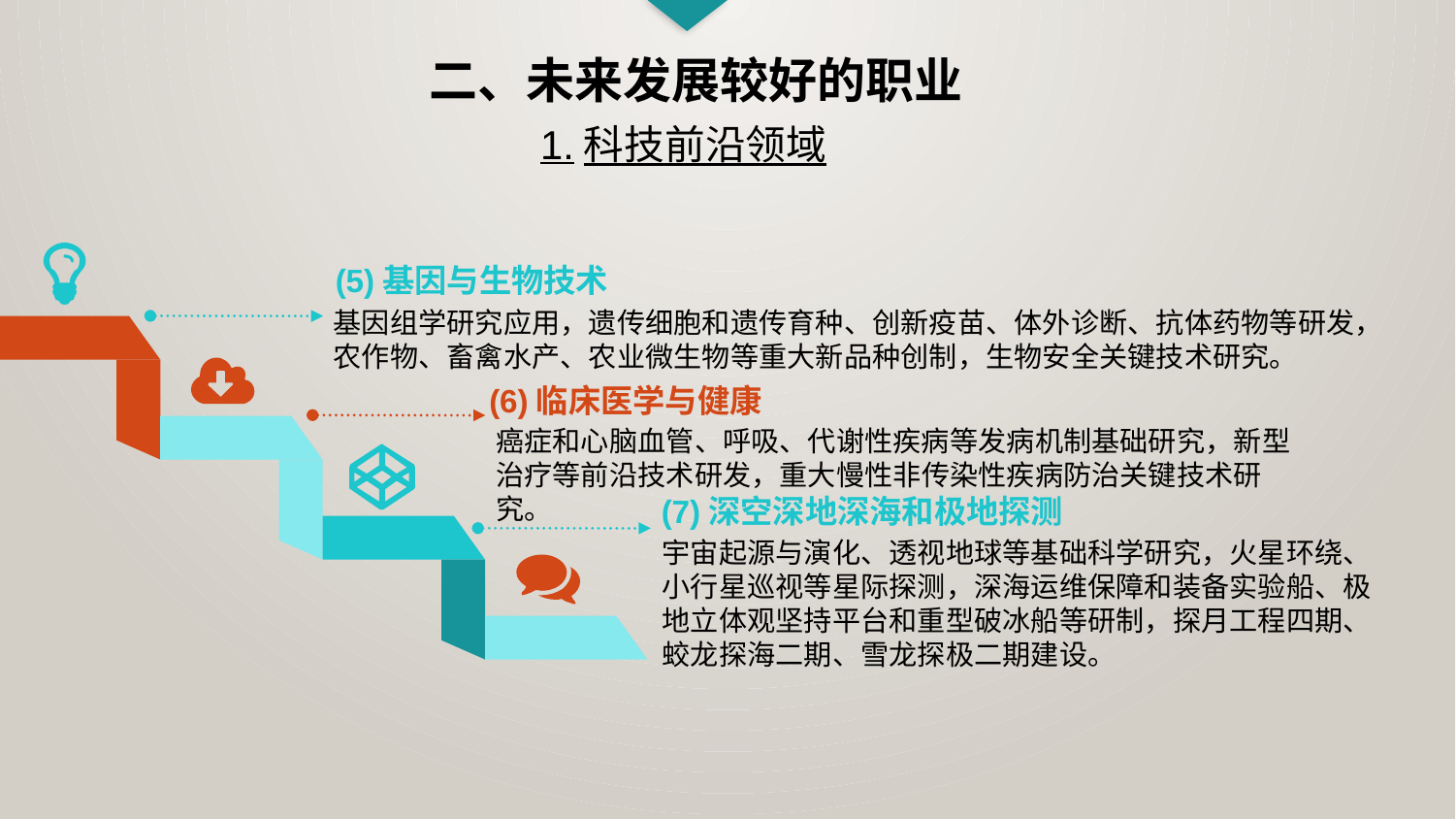

二、未来发展较好的职业
1.科技前沿领域

 (5)基因与生物技术
基因组学研究应用，遗传细胞和遗传育种、创新疫苗、体外诊断、抗体药物等研发，农作物、畜禽水产、农业微生物等重大新品种创制，生物安全关键技术研究。

(6)临床医学与健康

癌症和心脑血管、呼吸、代谢性疾病等发病机制基础研究，新型治疗等前沿技术研发，重大慢性非传染性疾病防治关键技术研究。

(7)深空深地深海和极地探测

宇宙起源与演化、透视地球等基础科学研究，火星环绕、小行星巡视等星际探测，深海运维保障和装备实验船、极地立体观坚持平台和重型破冰船等研制，探月工程四期、蛟龙探海二期、雪龙探极二期建设。